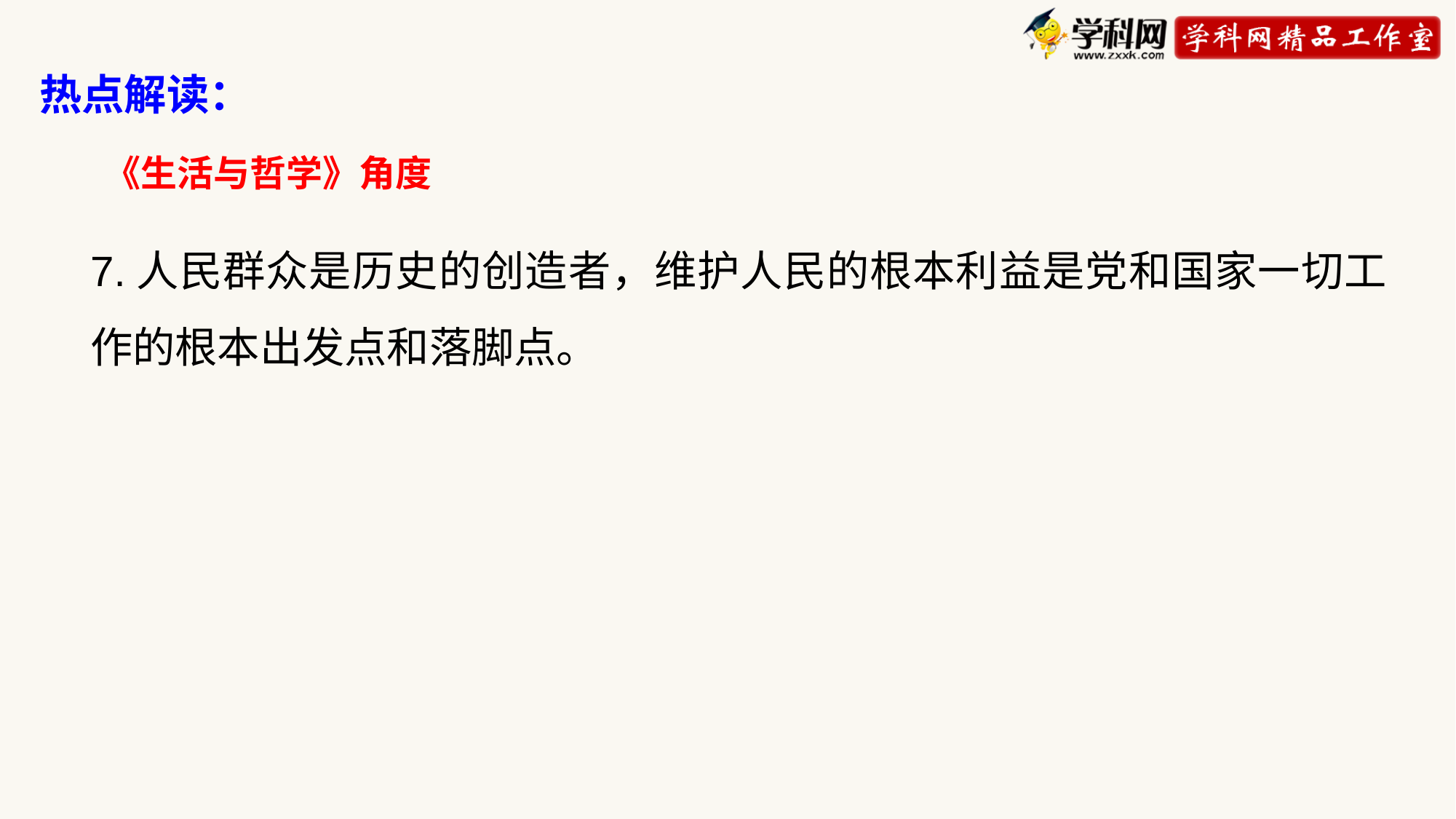

热点解读：
《生活与哲学》角度
7.人民群众是历史的创造者，维护人民的根本利益是党和国家一切工作的根本出发点和落脚点。